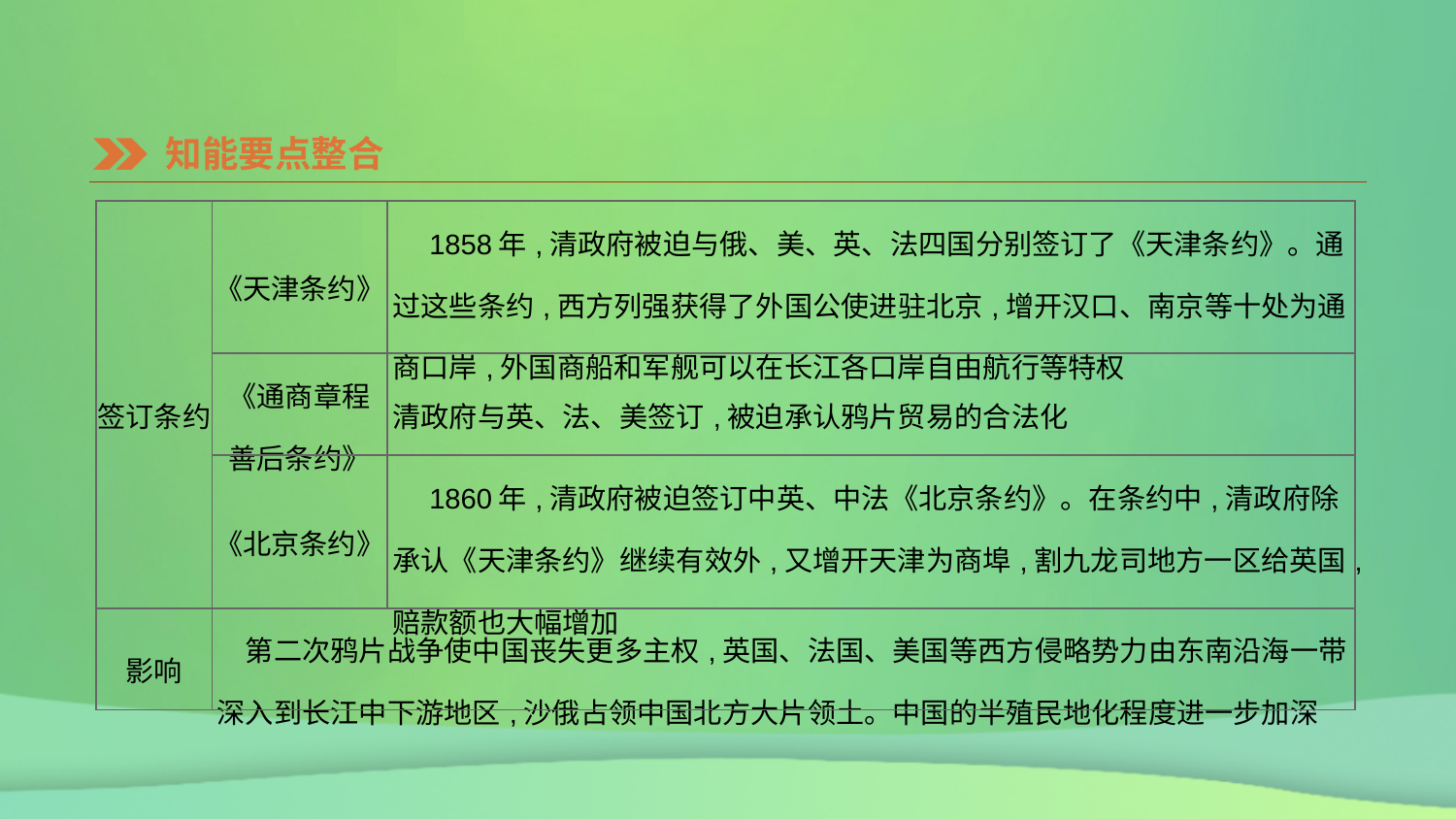

知能要点整合

| 签订条约 | 《天津条约》 | 1858年,清政府被迫与俄、美、英、法四国分别签订了《天津条约》。通过这些条约,西方列强获得了外国公使进驻北京,增开汉口、南京等十处为通商口岸,外国商船和军舰可以在长江各口岸自由航行等特权 |
| --- | --- | --- |
|  | 《通商章程 善后条约》 | 清政府与英、法、美签订,被迫承认鸦片贸易的合法化 |
|  | 《北京条约》 | 1860年,清政府被迫签订中英、中法《北京条约》。在条约中,清政府除承认《天津条约》继续有效外,又增开天津为商埠,割九龙司地方一区给英国,赔款额也大幅增加 |
| 影响 | 第二次鸦片战争使中国丧失更多主权,英国、法国、美国等西方侵略势力由东南沿海一带深入到长江中下游地区,沙俄占领中国北方大片领土。中国的半殖民地化程度进一步加深 |  |